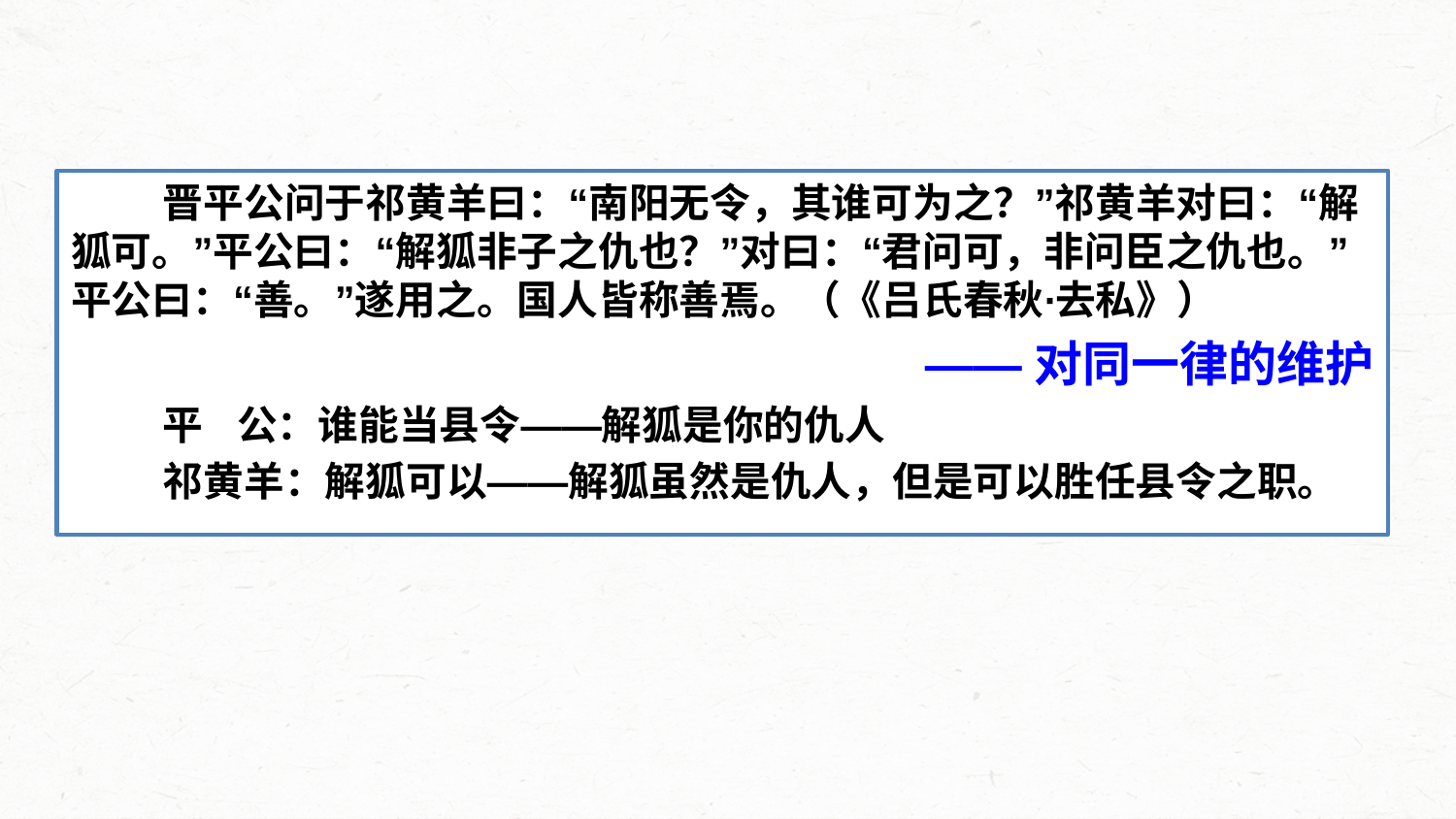

晋平公问于祁黄羊曰：“南阳无令，其谁可为之？”祁黄羊对曰：“解狐可。”平公曰：“解狐非子之仇也？”对曰：“君问可，非问臣之仇也。”平公曰：“善。”遂用之。国人皆称善焉。（《吕氏春秋∙去私》）
——对同一律的维护
平   公：谁能当县令——解狐是你的仇人
祁黄羊：解狐可以——解狐虽然是仇人，但是可以胜任县令之职。